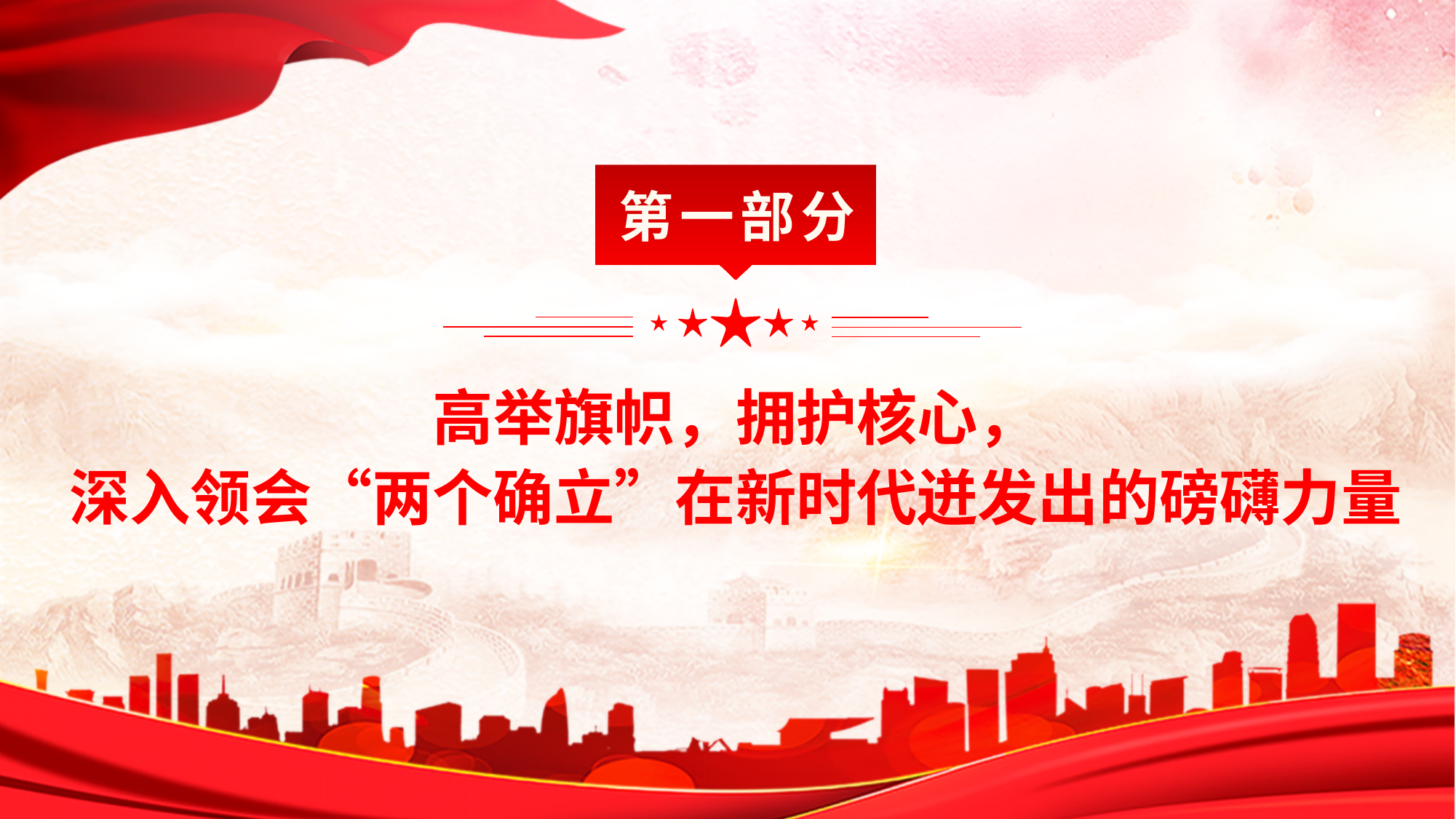

第一部分

高举旗帜，拥护核心，
深入领会“两个确立”在新时代迸发出的磅礴力量